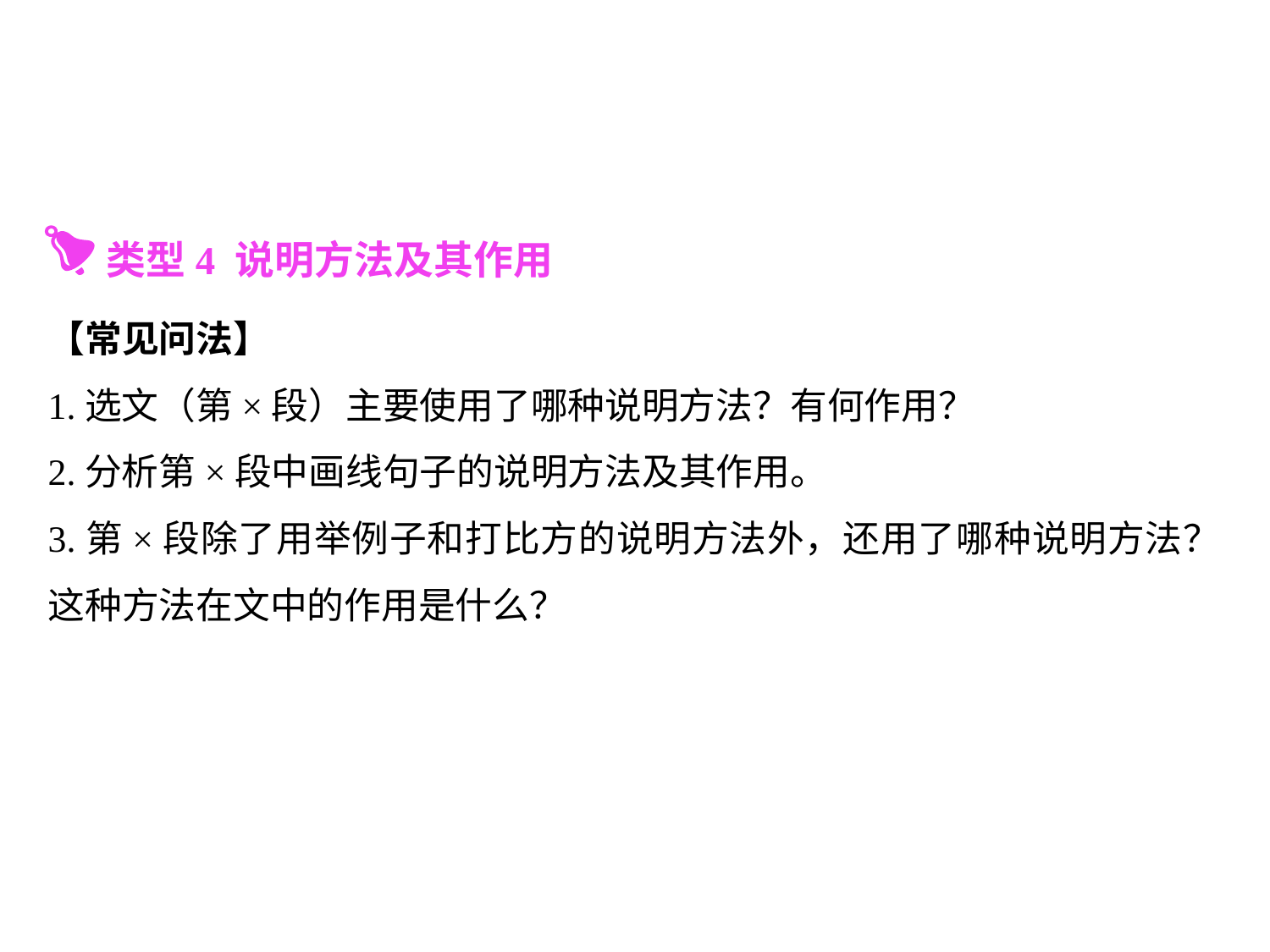

类型4 说明方法及其作用

【常见问法】
1.选文（第×段）主要使用了哪种说明方法？有何作用？
2.分析第×段中画线句子的说明方法及其作用。
3.第×段除了用举例子和打比方的说明方法外，还用了哪种说明方法？这种方法在文中的作用是什么？